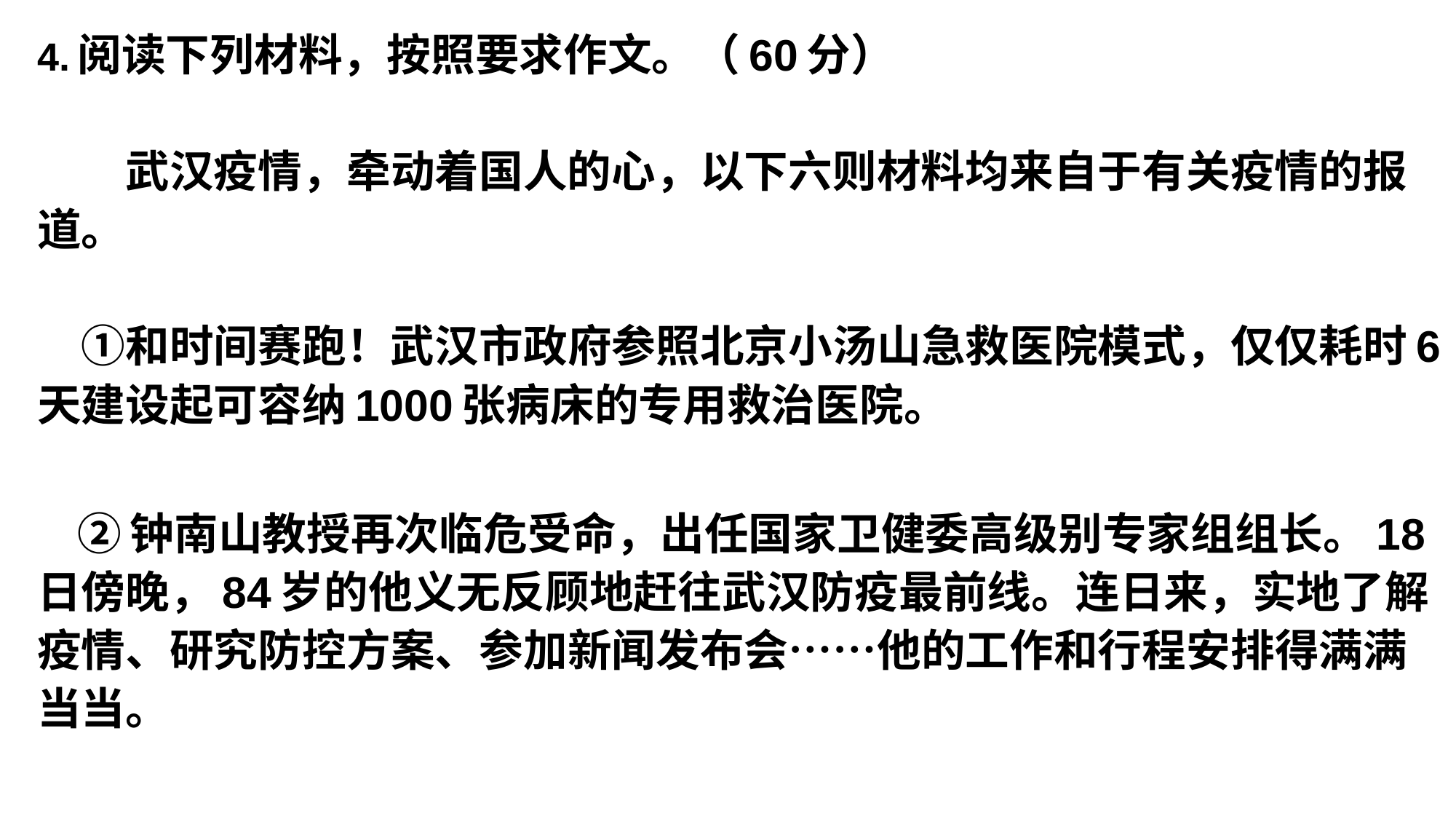

4.阅读下列材料，按照要求作文。（60分）
　　武汉疫情，牵动着国人的心，以下六则材料均来自于有关疫情的报道。
　①和时间赛跑！武汉市政府参照北京小汤山急救医院模式，仅仅耗时6天建设起可容纳1000张病床的专用救治医院。
    ②钟南山教授再次临危受命，出任国家卫健委高级别专家组组长。18日傍晚，84岁的他义无反顾地赶往武汉防疫最前线。连日来，实地了解疫情、研究防控方案、参加新闻发布会……他的工作和行程安排得满满当当。